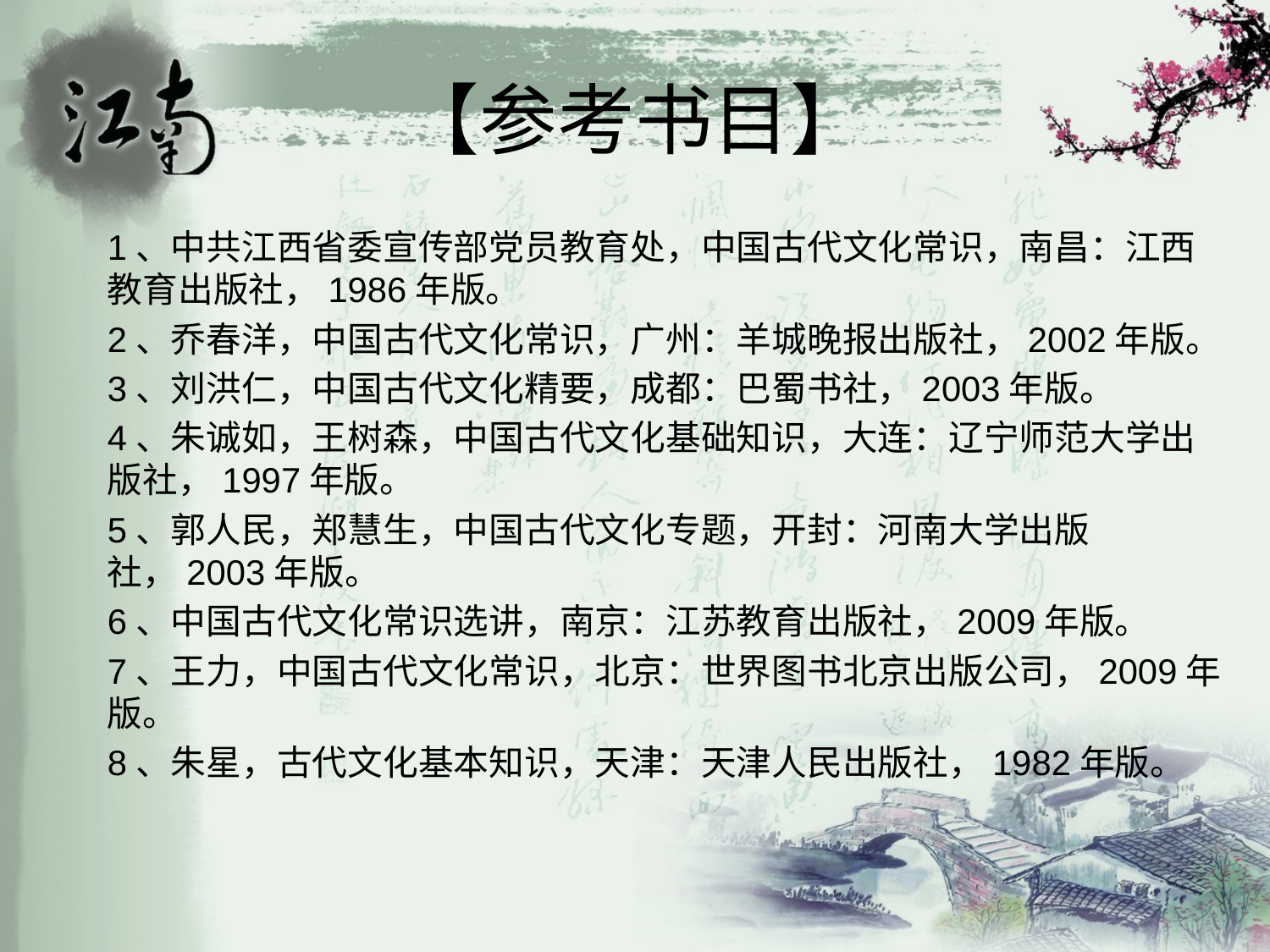

# 【参考书目】

1、中共江西省委宣传部党员教育处，中国古代文化常识，南昌：江西教育出版社，1986年版。
2、乔春洋，中国古代文化常识，广州：羊城晚报出版社，2002年版。
3、刘洪仁，中国古代文化精要，成都：巴蜀书社，2003年版。
4、朱诚如，王树森，中国古代文化基础知识，大连：辽宁师范大学出版社，1997年版。
5、郭人民，郑慧生，中国古代文化专题，开封：河南大学出版社，2003年版。
6、中国古代文化常识选讲，南京：江苏教育出版社，2009年版。
7、王力，中国古代文化常识，北京：世界图书北京出版公司，2009年版。
8、朱星，古代文化基本知识，天津：天津人民出版社，1982年版。